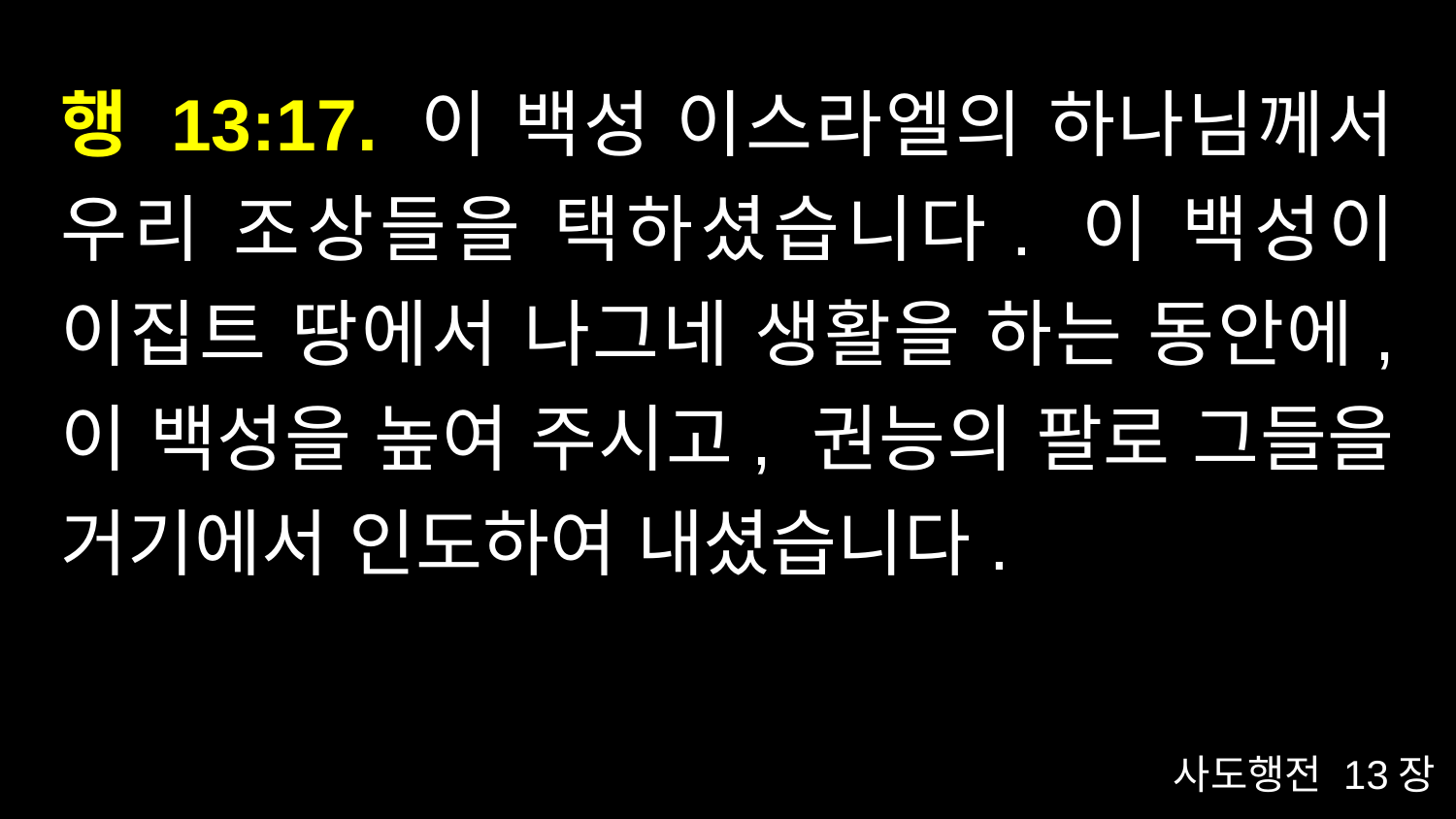

# 행 13:17. 이 백성 이스라엘의 하나님께서 우리 조상들을 택하셨습니다. 이 백성이 이집트 땅에서 나그네 생활을 하는 동안에, 이 백성을 높여 주시고, 권능의 팔로 그들을 거기에서 인도하여 내셨습니다.
사도행전 13장